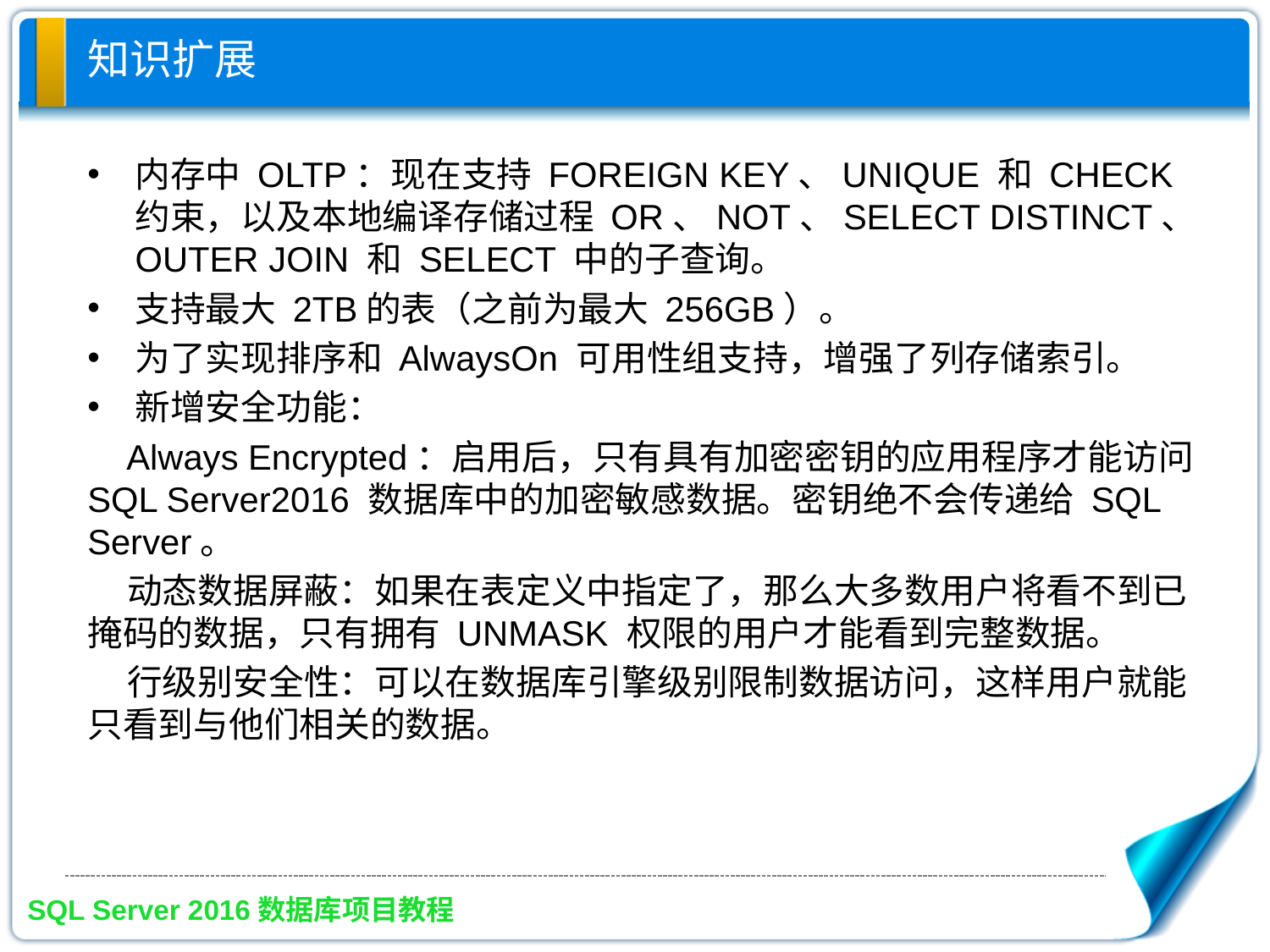

# 知识扩展
内存中 OLTP：现在支持 FOREIGN KEY、UNIQUE 和 CHECK 约束，以及本地编译存储过程 OR、NOT、SELECT DISTINCT、OUTER JOIN 和 SELECT 中的子查询。
支持最大 2TB的表（之前为最大 256GB）。
为了实现排序和 AlwaysOn 可用性组支持，增强了列存储索引。
新增安全功能：
    Always Encrypted：启用后，只有具有加密密钥的应用程序才能访问 SQL Server2016 数据库中的加密敏感数据。密钥绝不会传递给 SQL Server。
    动态数据屏蔽：如果在表定义中指定了，那么大多数用户将看不到已掩码的数据，只有拥有 UNMASK 权限的用户才能看到完整数据。
    行级别安全性：可以在数据库引擎级别限制数据访问，这样用户就能只看到与他们相关的数据。